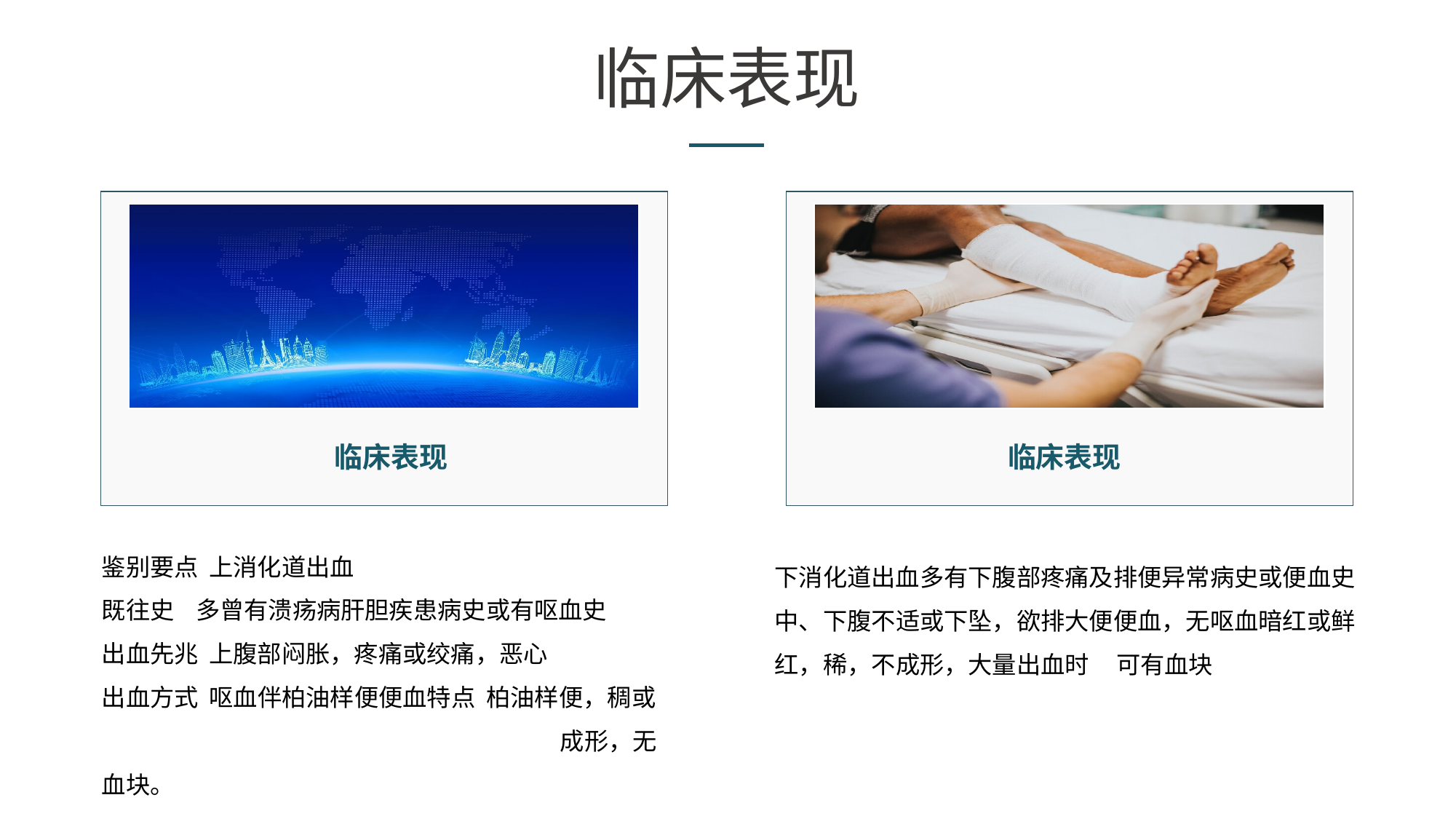

临床表现

临床表现
鉴别要点  上消化道出血
既往史    多曾有溃疡病肝胆疾患病史或有呕血史
出血先兆  上腹部闷胀，疼痛或绞痛，恶心
出血方式  呕血伴柏油样便便血特点  柏油样便，稠或                                                                                         成形，无血块。
下消化道出血多有下腹部疼痛及排便异常病史或便血史
中、下腹不适或下坠，欲排大便便血，无呕血暗红或鲜红，稀，不成形，大量出血时     可有血块